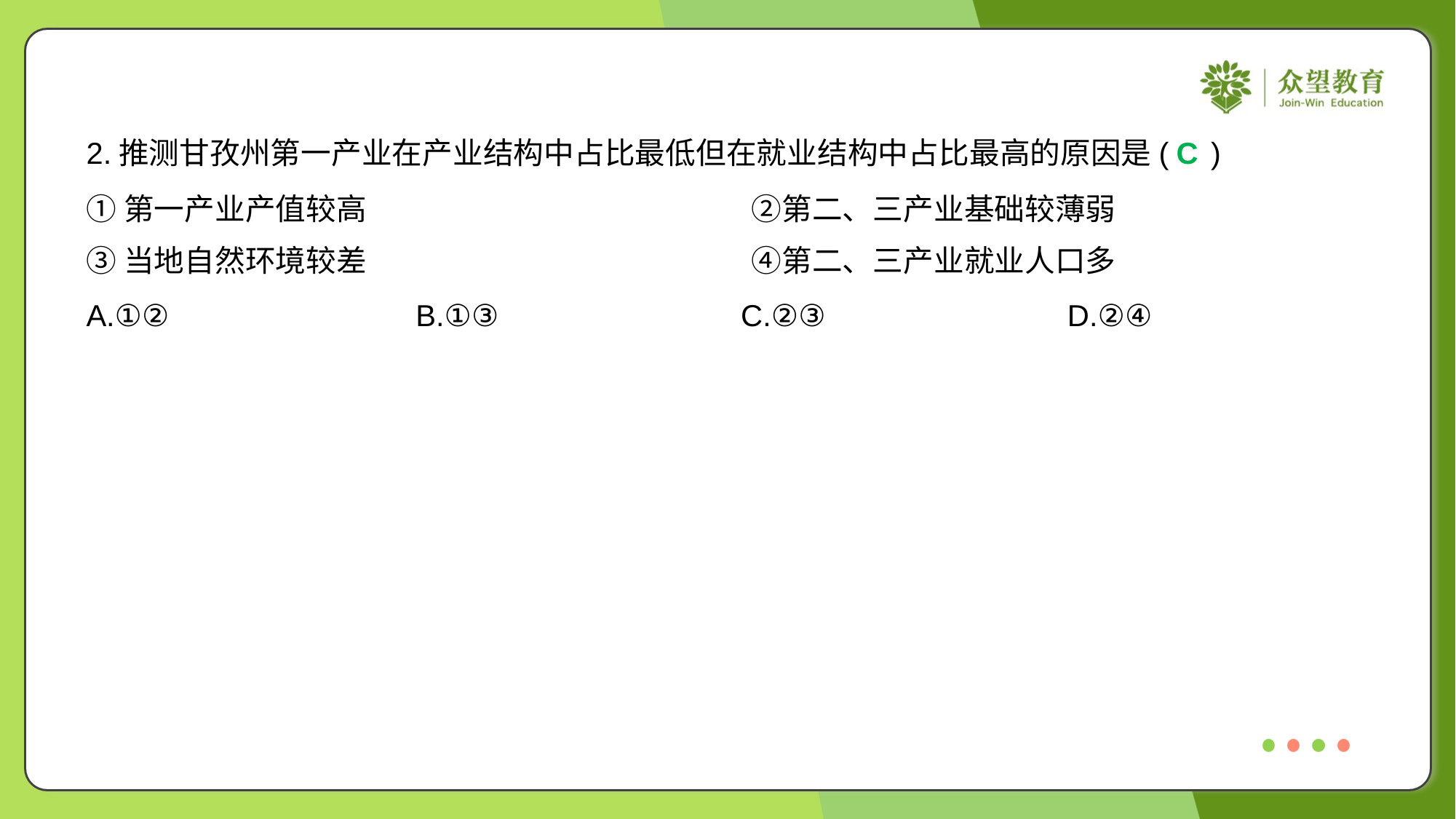

2.推测甘孜州第一产业在产业结构中占比最低但在就业结构中占比最高的原因是(     )
C
①第一产业产值较高	②第二、三产业基础较薄弱
③当地自然环境较差	④第二、三产业就业人口多
A.①②	B.①③	C.②③	D.②④